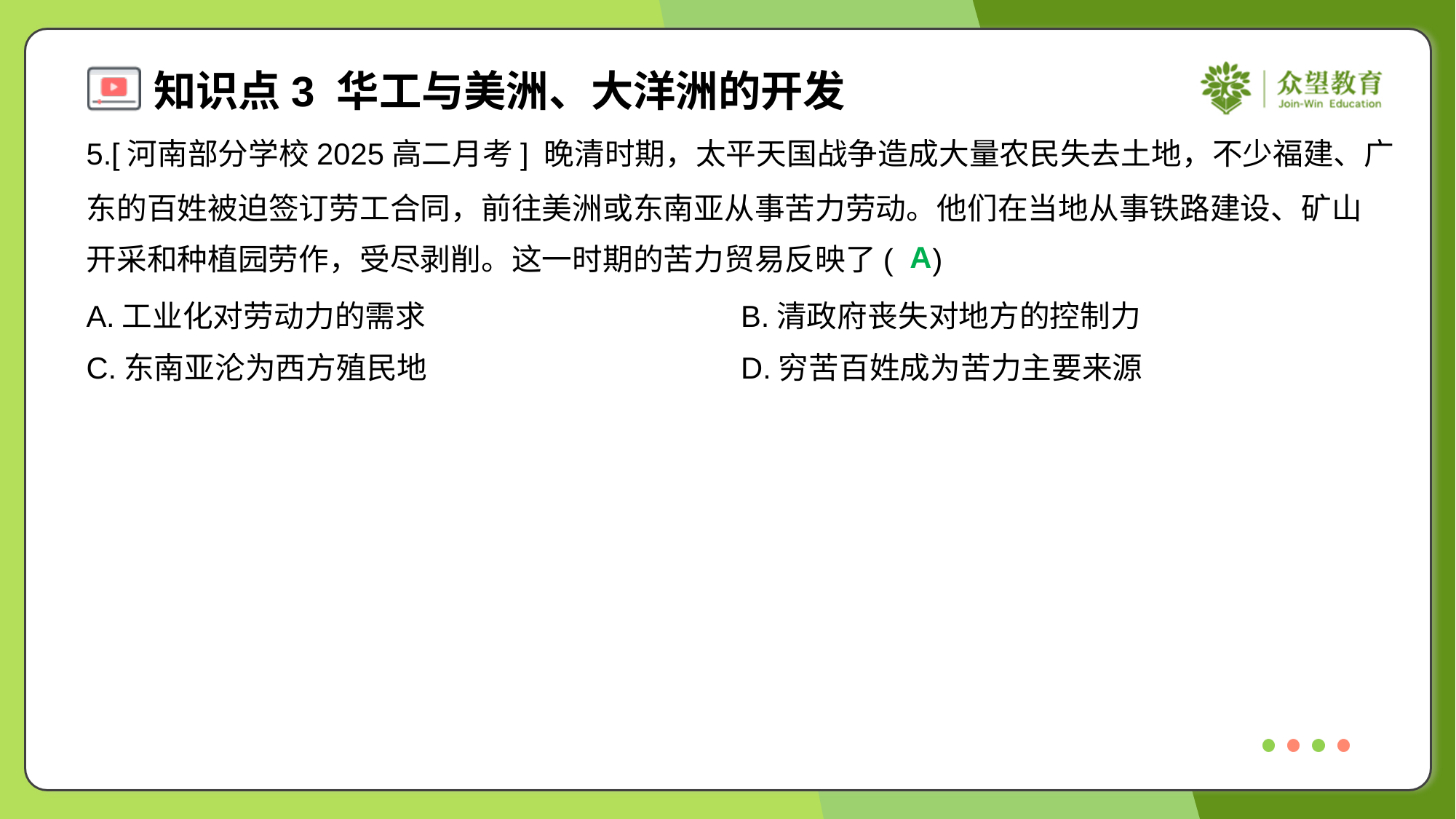

5.[河南部分学校2025高二月考] 晚清时期，太平天国战争造成大量农民失去土地，不少福建、广
东的百姓被迫签订劳工合同，前往美洲或东南亚从事苦力劳动。他们在当地从事铁路建设、矿山
开采和种植园劳作，受尽剥削。这一时期的苦力贸易反映了(     )
A
A.工业化对劳动力的需求	B.清政府丧失对地方的控制力
C.东南亚沦为西方殖民地	D.穷苦百姓成为苦力主要来源